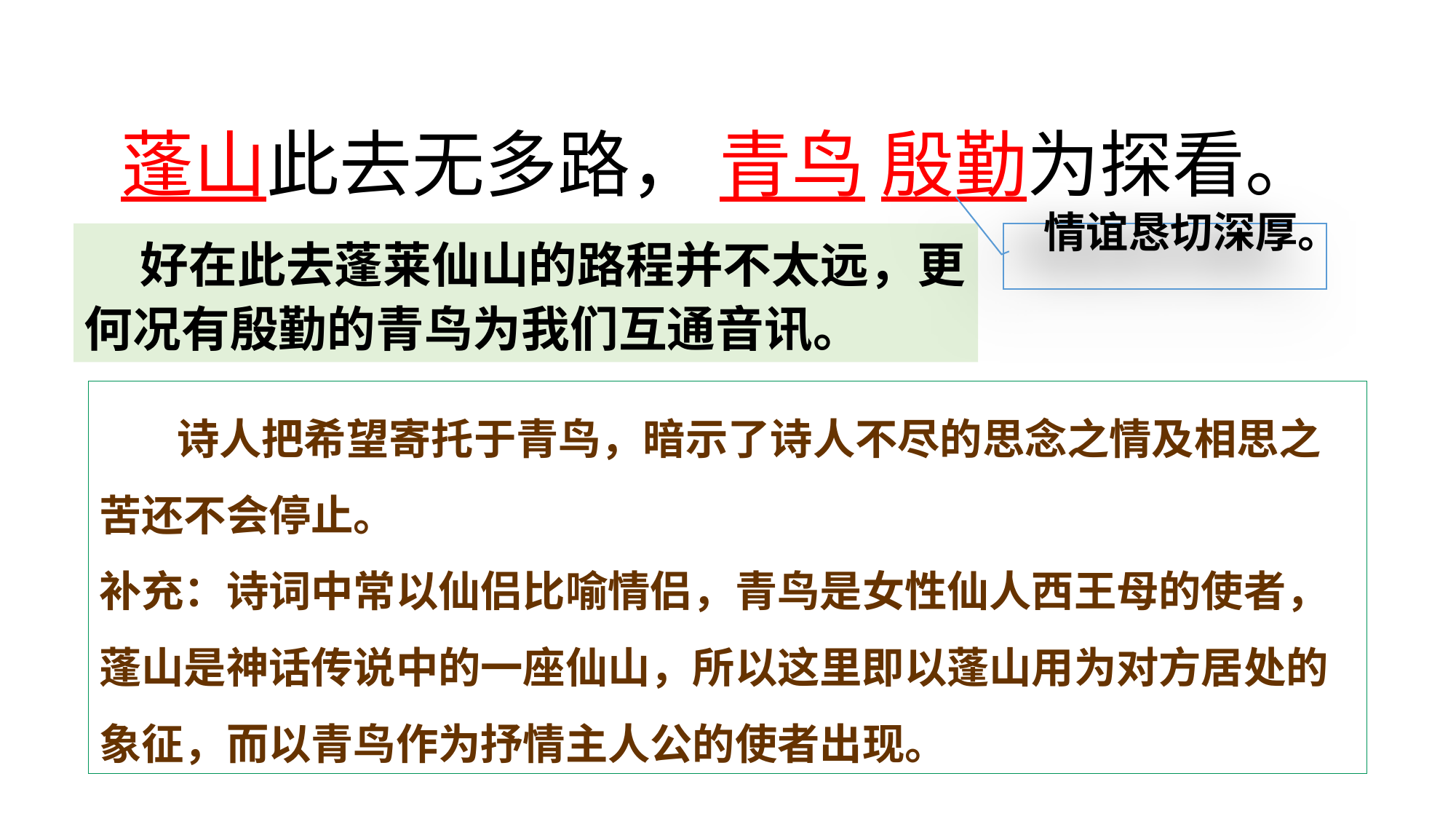

蓬山此去无多路， 青鸟 殷勤为探看。
  情谊恳切深厚。
    好在此去蓬莱仙山的路程并不太远，更何况有殷勤的青鸟为我们互通音讯。
       诗人把希望寄托于青鸟，暗示了诗人不尽的思念之情及相思之苦还不会停止。
补充：诗词中常以仙侣比喻情侣，青鸟是女性仙人西王母的使者，蓬山是神话传说中的一座仙山，所以这里即以蓬山用为对方居处的象征，而以青鸟作为抒情主人公的使者出现。